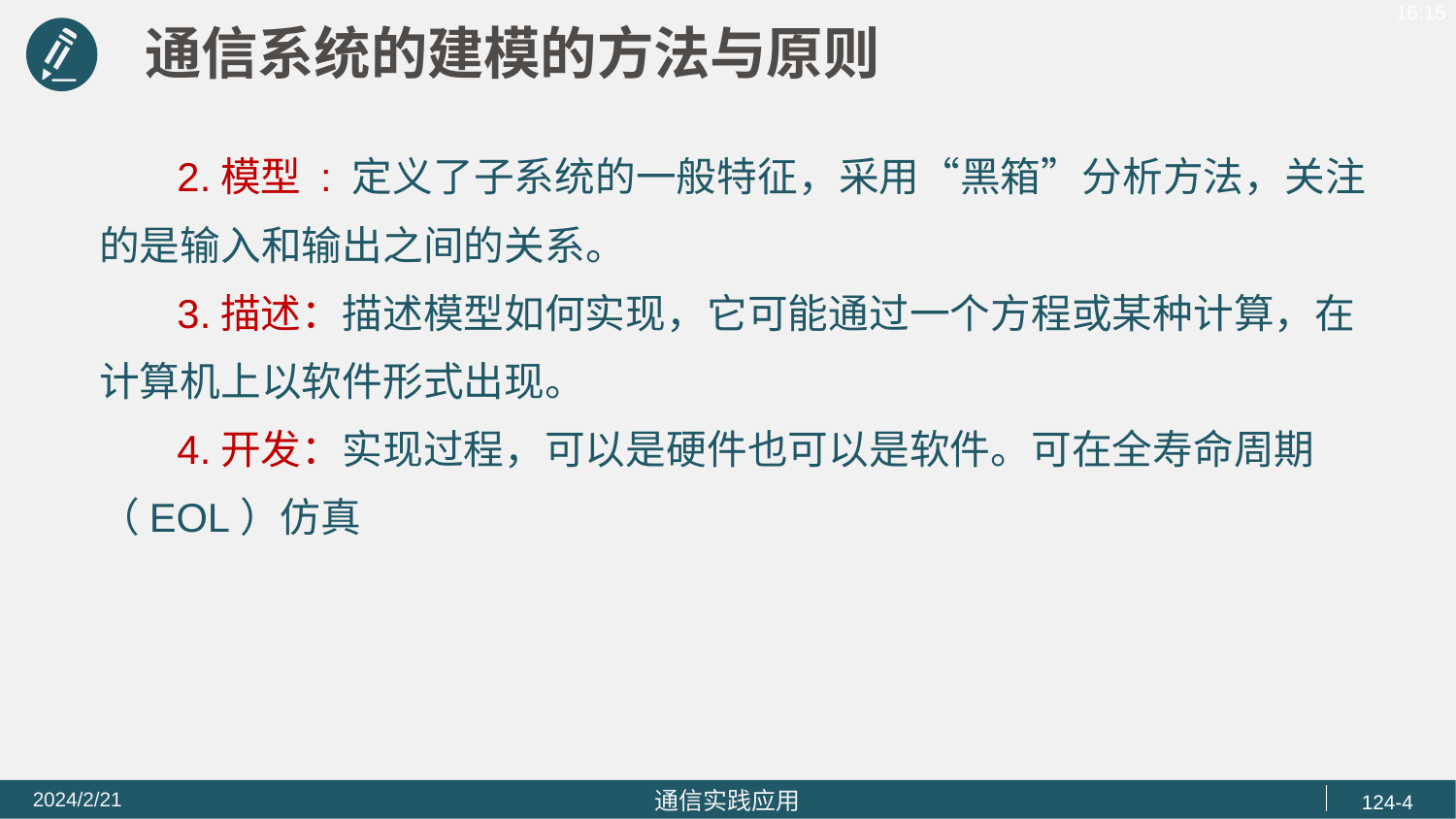

通信系统的建模的方法与原则

       2.模型 : 定义了子系统的一般特征，采用“黑箱”分析方法，关注的是输入和输出之间的关系。
       3.描述：描述模型如何实现，它可能通过一个方程或某种计算，在计算机上以软件形式出现。
       4.开发：实现过程，可以是硬件也可以是软件。可在全寿命周期（EOL）仿真